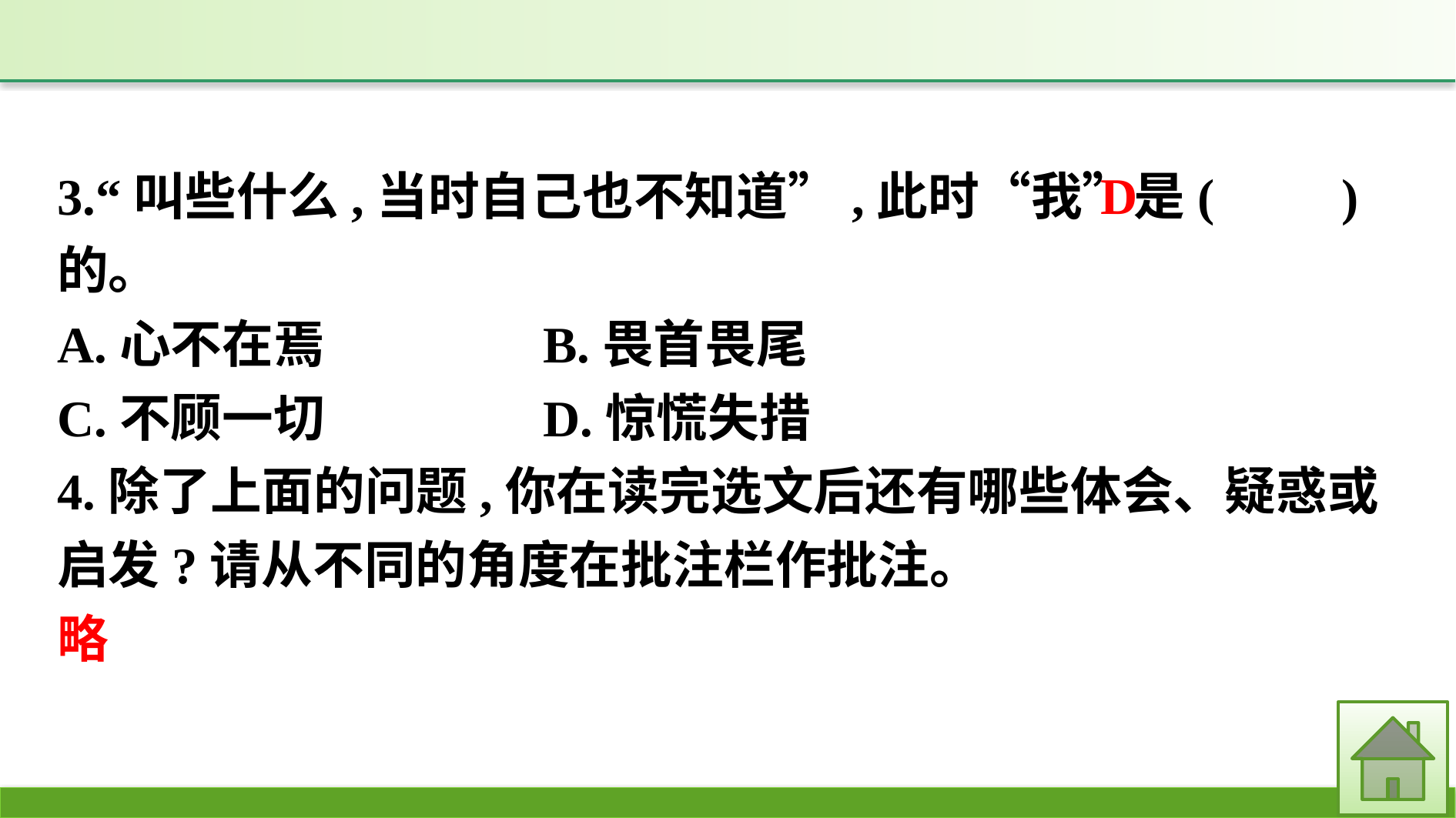

D
3.“叫些什么,当时自己也不知道”,此时“我”是(　　)的。
A.心不在焉　　　　B.畏首畏尾
C.不顾一切　　　　D.惊慌失措
4.除了上面的问题,你在读完选文后还有哪些体会、疑惑或启发?请从不同的角度在批注栏作批注。
略